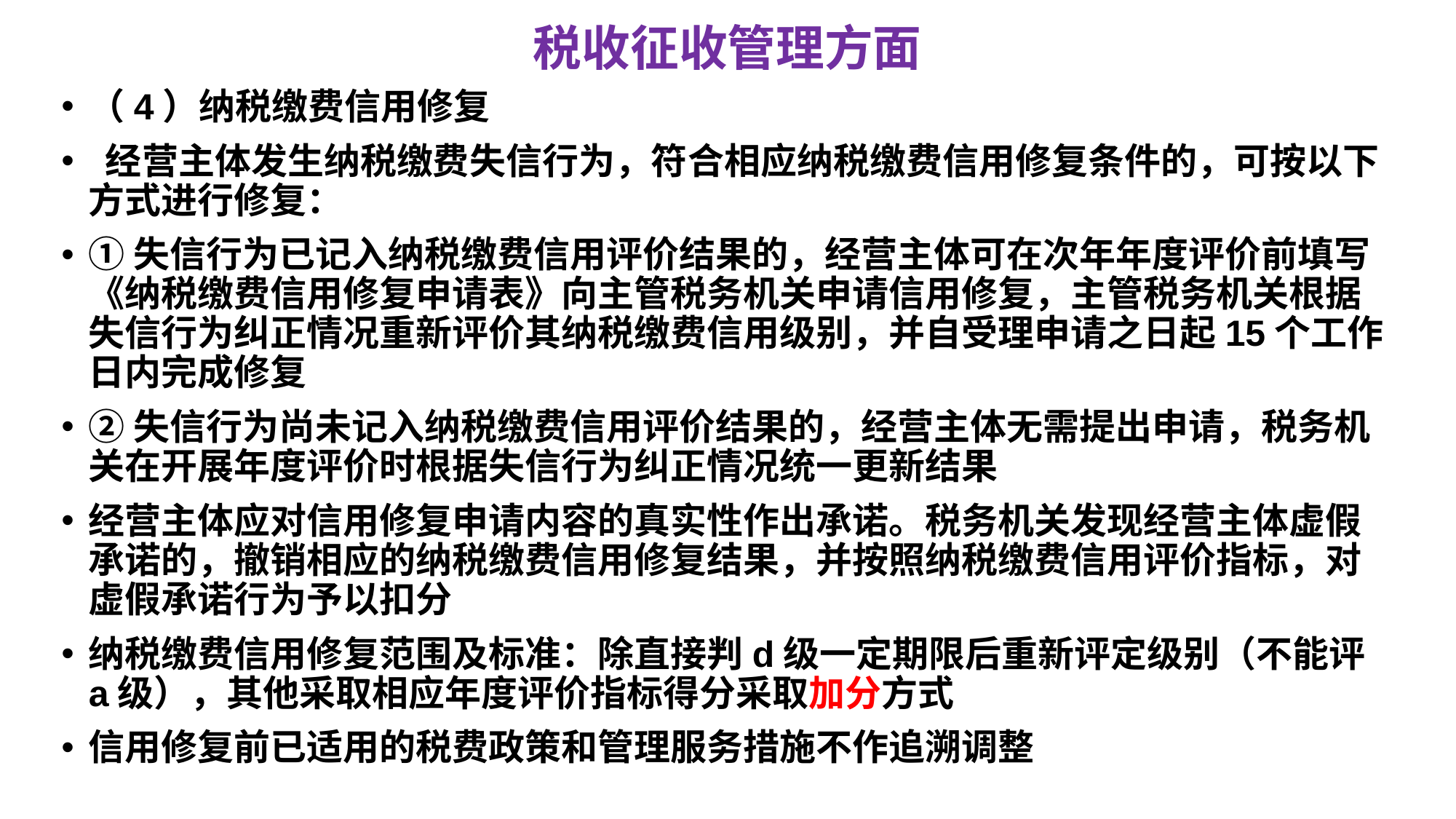

# 税收征收管理方面
（4）纳税缴费信用修复
 经营主体发生纳税缴费失信行为，符合相应纳税缴费信用修复条件的，可按以下方式进行修复：
①失信行为已记入纳税缴费信用评价结果的，经营主体可在次年年度评价前填写《纳税缴费信用修复申请表》向主管税务机关申请信用修复，主管税务机关根据失信行为纠正情况重新评价其纳税缴费信用级别，并自受理申请之日起15个工作日内完成修复
②失信行为尚未记入纳税缴费信用评价结果的，经营主体无需提出申请，税务机关在开展年度评价时根据失信行为纠正情况统一更新结果
经营主体应对信用修复申请内容的真实性作出承诺。税务机关发现经营主体虚假承诺的，撤销相应的纳税缴费信用修复结果，并按照纳税缴费信用评价指标，对虚假承诺行为予以扣分
纳税缴费信用修复范围及标准：除直接判d级一定期限后重新评定级别（不能评a级），其他采取相应年度评价指标得分采取加分方式
信用修复前已适用的税费政策和管理服务措施不作追溯调整